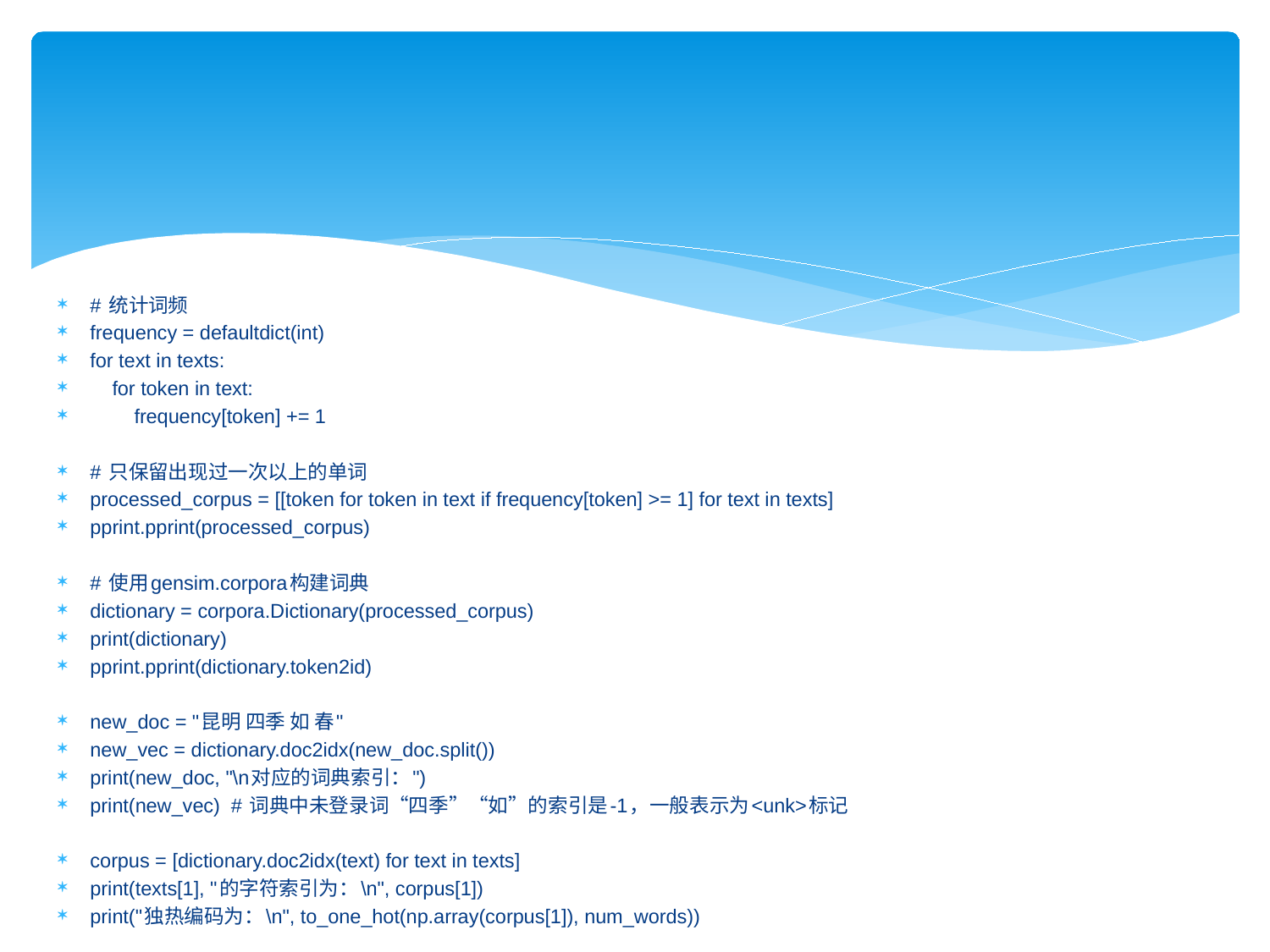

# 统计词频
frequency = defaultdict(int)
for text in texts:
    for token in text:
        frequency[token] += 1

# 只保留出现过一次以上的单词
processed_corpus = [[token for token in text if frequency[token] >= 1] for text in texts]
pprint.pprint(processed_corpus)

# 使用gensim.corpora构建词典
dictionary = corpora.Dictionary(processed_corpus)
print(dictionary)
pprint.pprint(dictionary.token2id)

new_doc = "昆明 四季 如 春"
new_vec = dictionary.doc2idx(new_doc.split())
print(new_doc, "\n对应的词典索引：")
print(new_vec)  # 词典中未登录词“四季”“如”的索引是-1，一般表示为<unk>标记

corpus = [dictionary.doc2idx(text) for text in texts]
print(texts[1], "的字符索引为：\n", corpus[1])
print("独热编码为：\n", to_one_hot(np.array(corpus[1]), num_words))